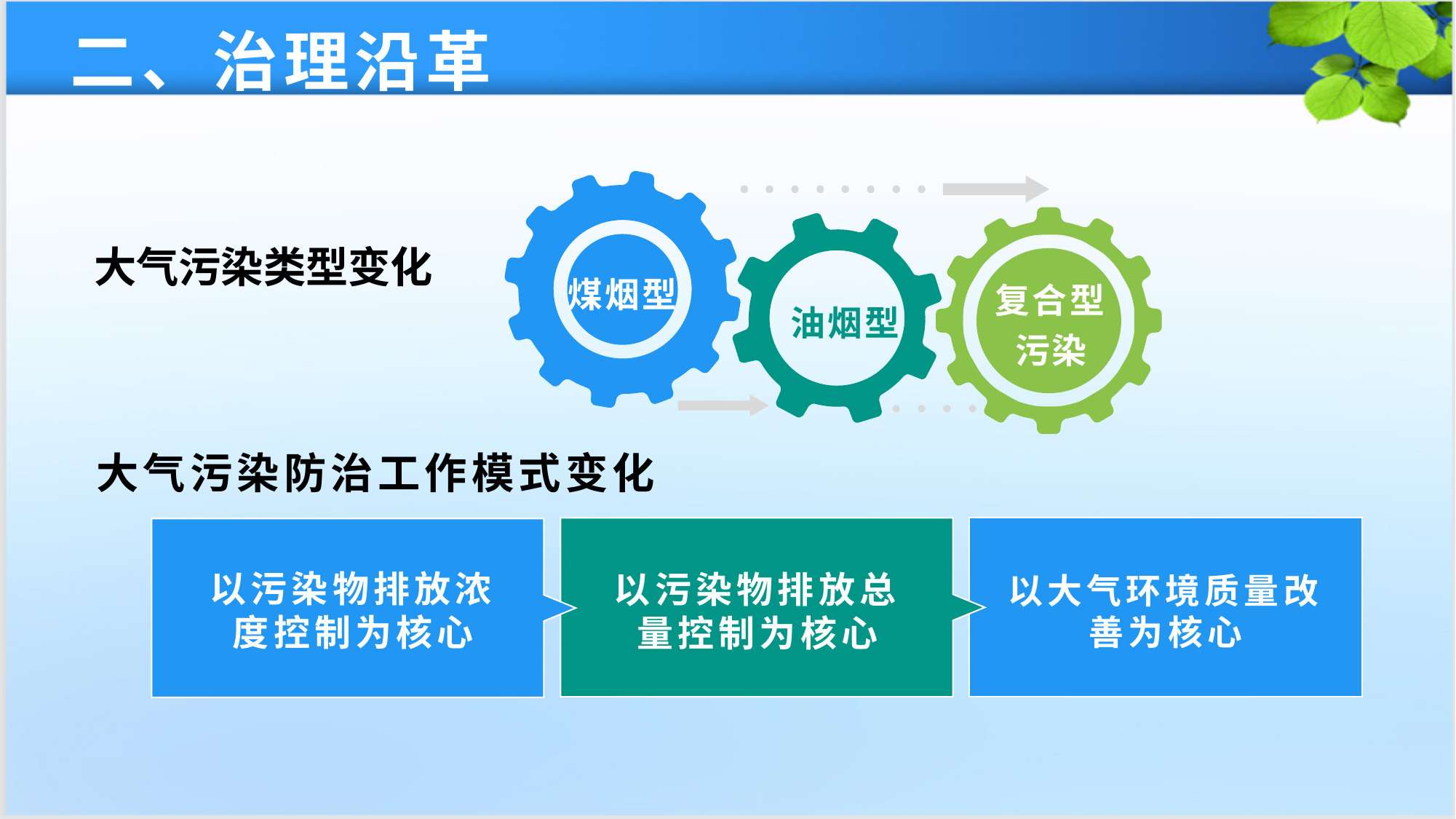

二、治理沿革

大气污染类型变化

煤烟型
油烟型
复合型污染

大气污染防治工作模式变化
以污染物排放浓度控制为核心
以污染物排放总量控制为核心
以大气环境质量改善为核心